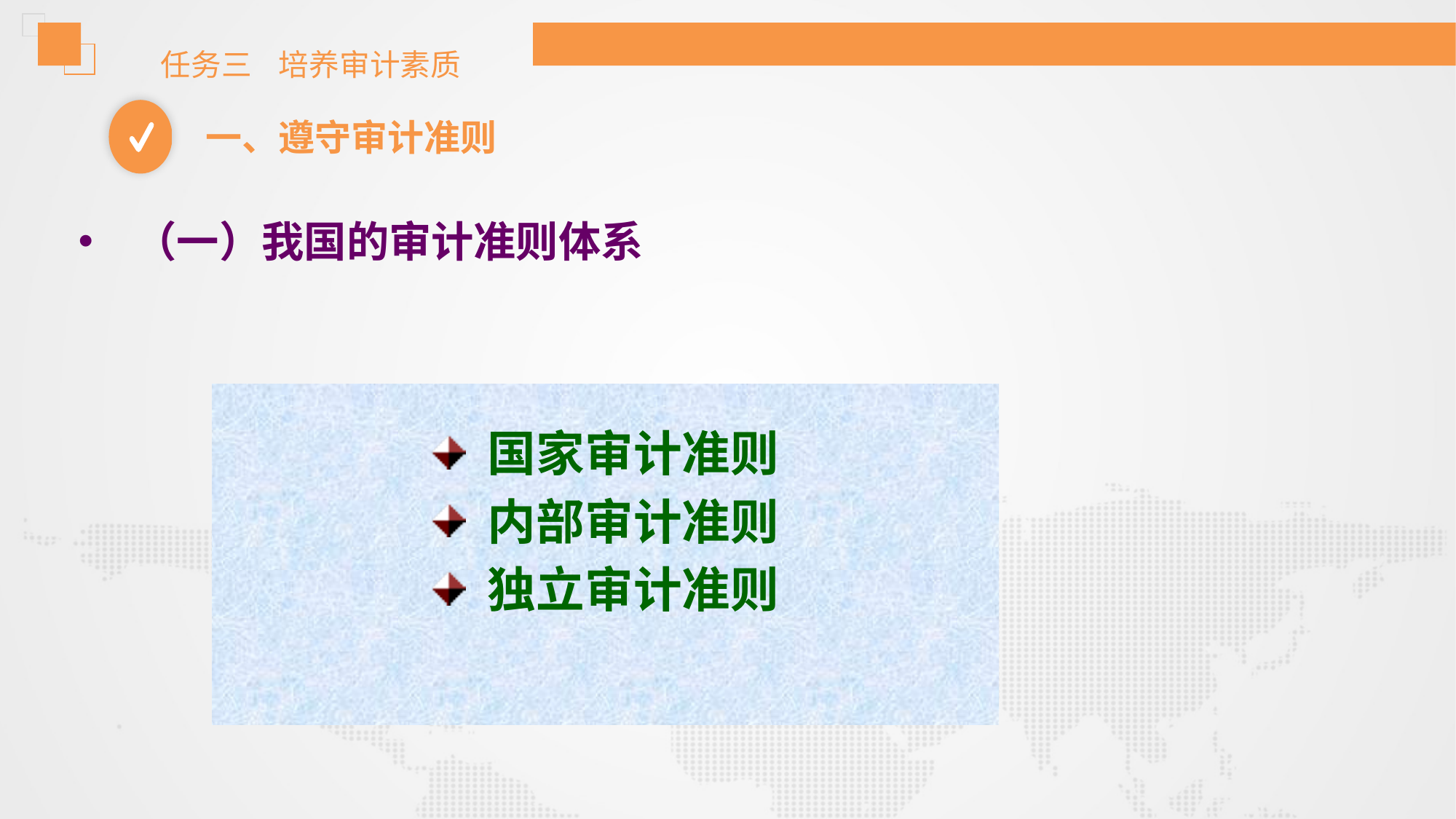

任务三    培养审计素质

一、遵守审计准则

（一）我国的审计准则体系
国家审计准则
内部审计准则
独立审计准则